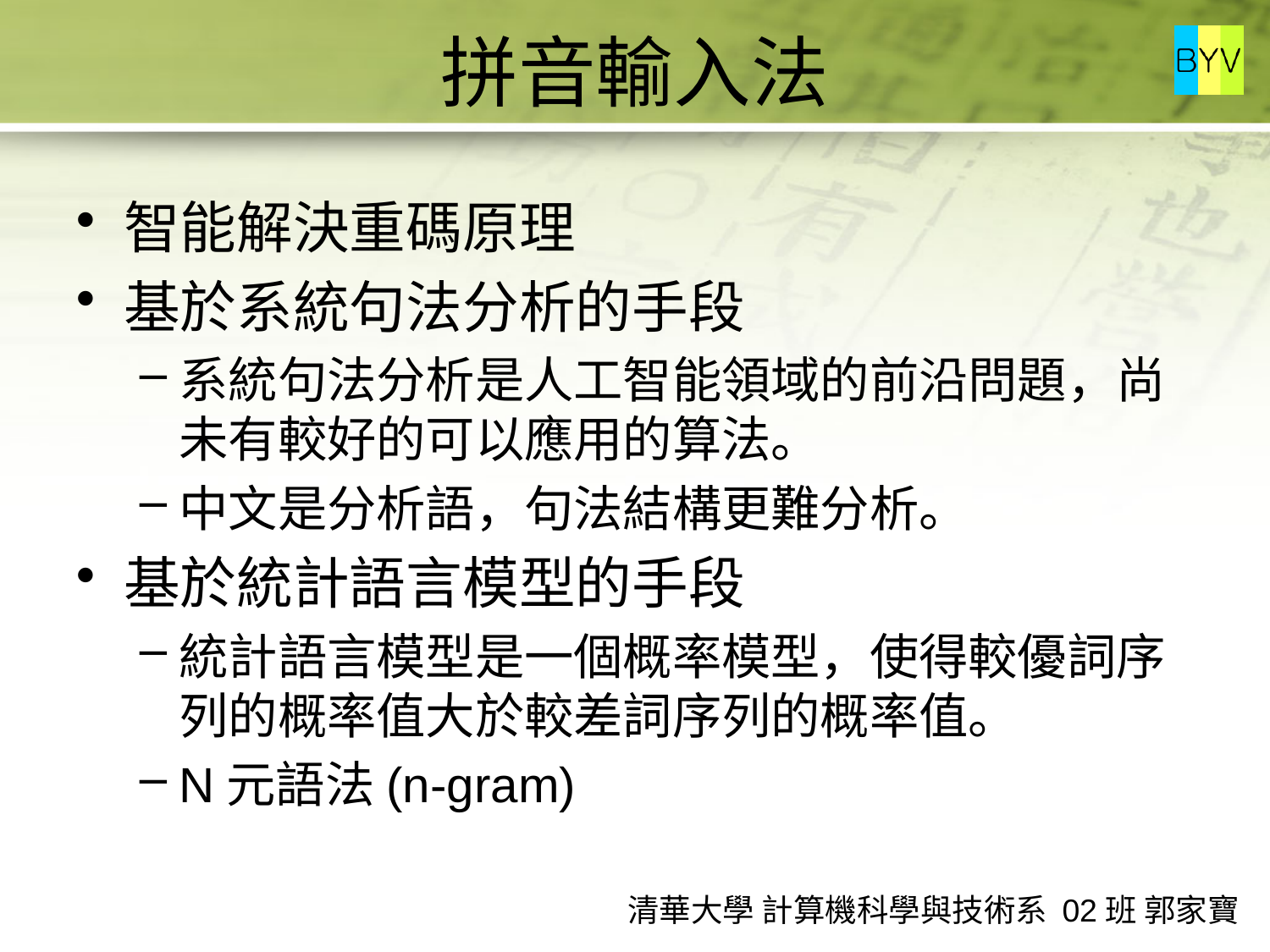

# 拼音輸入法
智能解決重碼原理
基於系統句法分析的手段
系統句法分析是人工智能領域的前沿問題，尚未有較好的可以應用的算法。
中文是分析語，句法結構更難分析。
基於統計語言模型的手段
統計語言模型是一個概率模型，使得較優詞序列的概率值大於較差詞序列的概率值。
N元語法(n-gram)